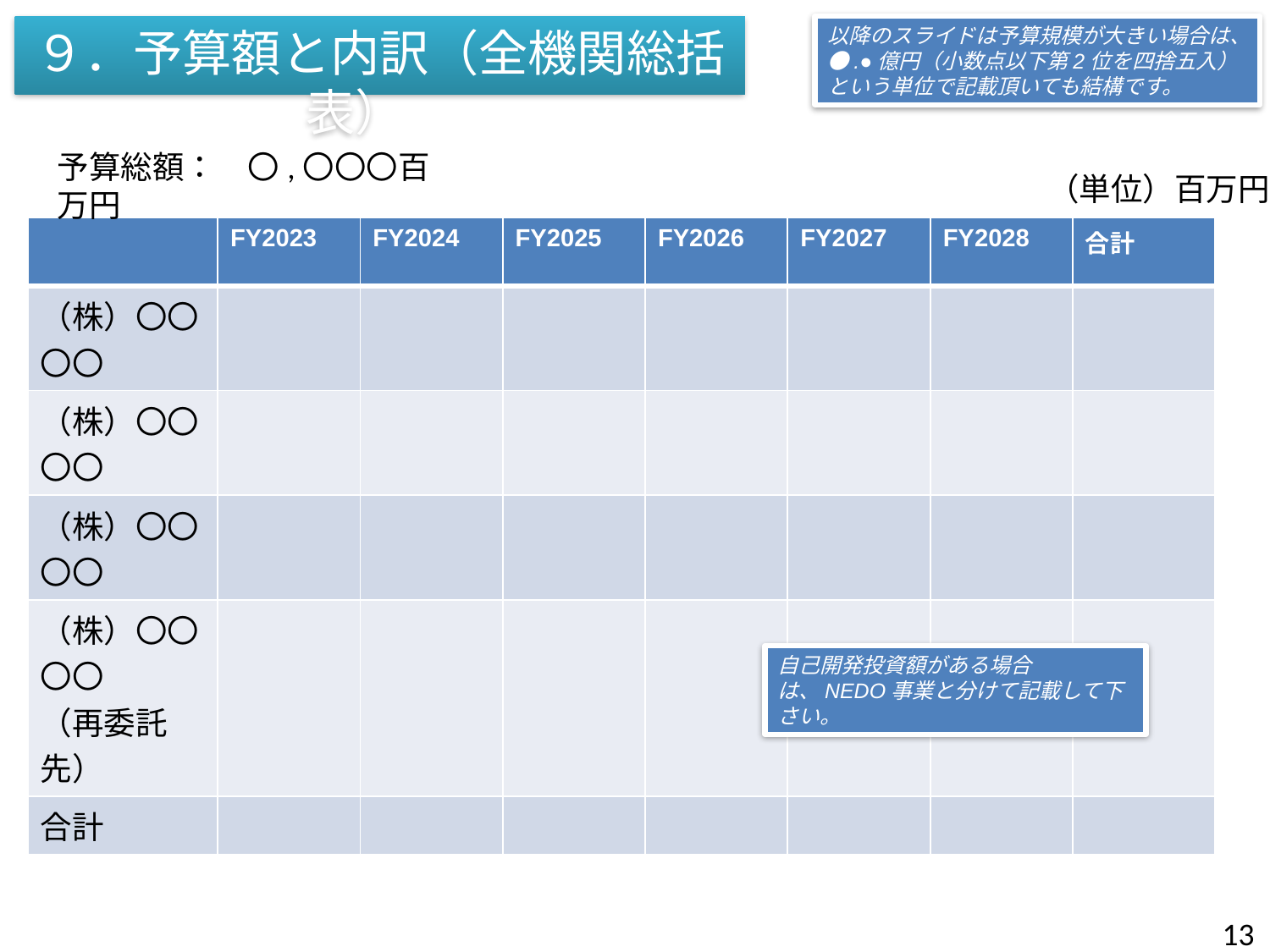

９．予算額と内訳（全機関総括表）
以降のスライドは予算規模が大きい場合は、●.●億円（小数点以下第2位を四捨五入）という単位で記載頂いても結構です。
予算総額：　〇,〇〇〇百万円
（単位）百万円
|  | FY2023 | FY2024 | FY2025 | FY2026 | FY2027 | FY2028 | 合計 |
| --- | --- | --- | --- | --- | --- | --- | --- |
| （株）〇〇〇〇 |  |  |  |  |  |  |  |
| （株）〇〇〇〇 |  |  |  |  |  |  |  |
| （株）〇〇〇〇 |  |  |  |  |  |  |  |
| （株）〇〇〇〇 （再委託先） |  |  |  |  |  |  |  |
| 合計 |  |  |  |  |  |  |  |
自己開発投資額がある場合は、NEDO事業と分けて記載して下さい。
13